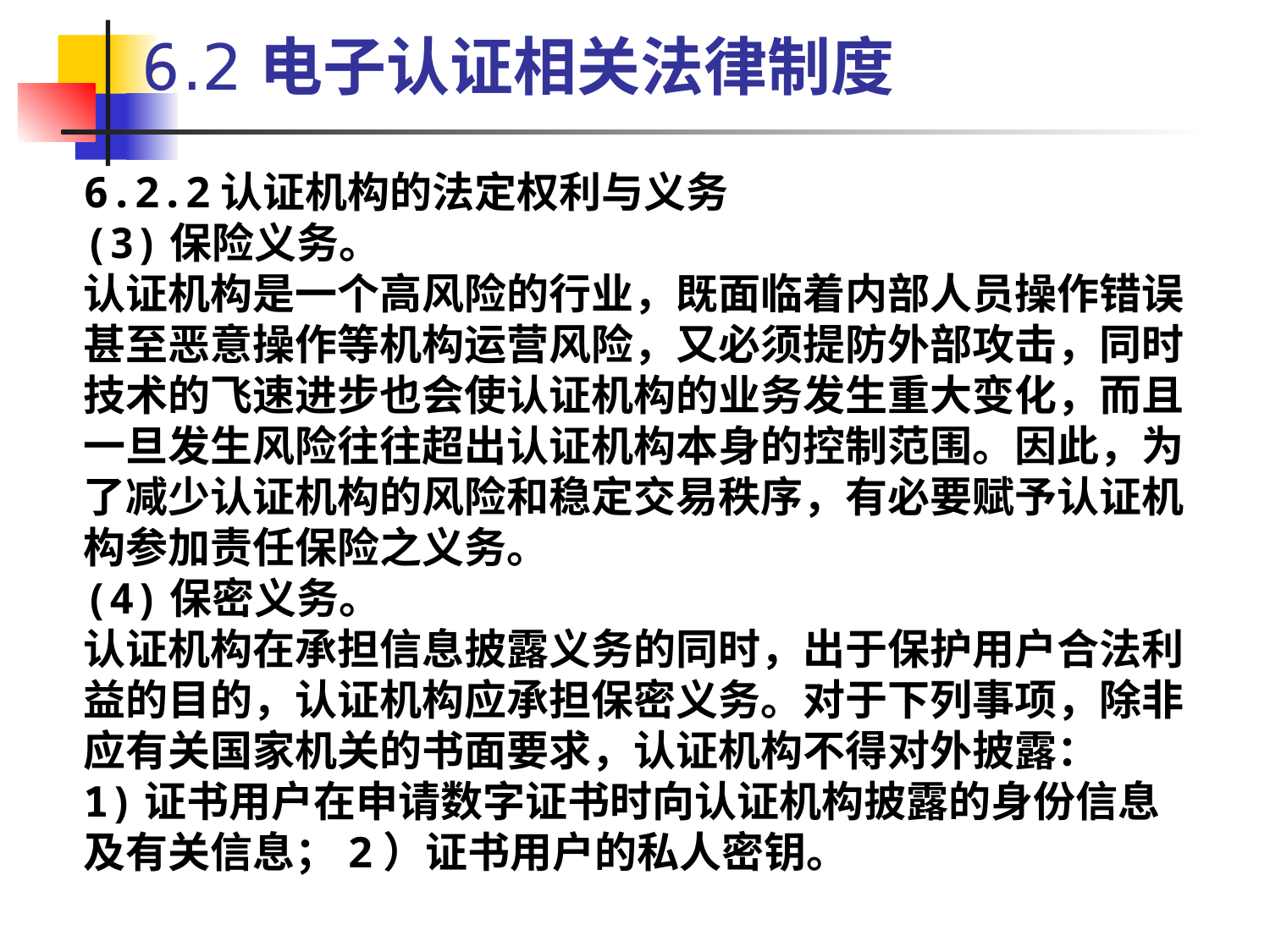

6.2电子认证相关法律制度
6.2.2认证机构的法定权利与义务
(3)保险义务。
认证机构是一个高风险的行业，既面临着内部人员操作错误甚至恶意操作等机构运营风险，又必须提防外部攻击，同时技术的飞速进步也会使认证机构的业务发生重大变化，而且一旦发生风险往往超出认证机构本身的控制范围。因此，为了减少认证机构的风险和稳定交易秩序，有必要赋予认证机构参加责任保险之义务。
(4)保密义务。
认证机构在承担信息披露义务的同时，出于保护用户合法利益的目的，认证机构应承担保密义务。对于下列事项，除非应有关国家机关的书面要求，认证机构不得对外披露：
1)证书用户在申请数字证书时向认证机构披露的身份信息及有关信息；2）证书用户的私人密钥。